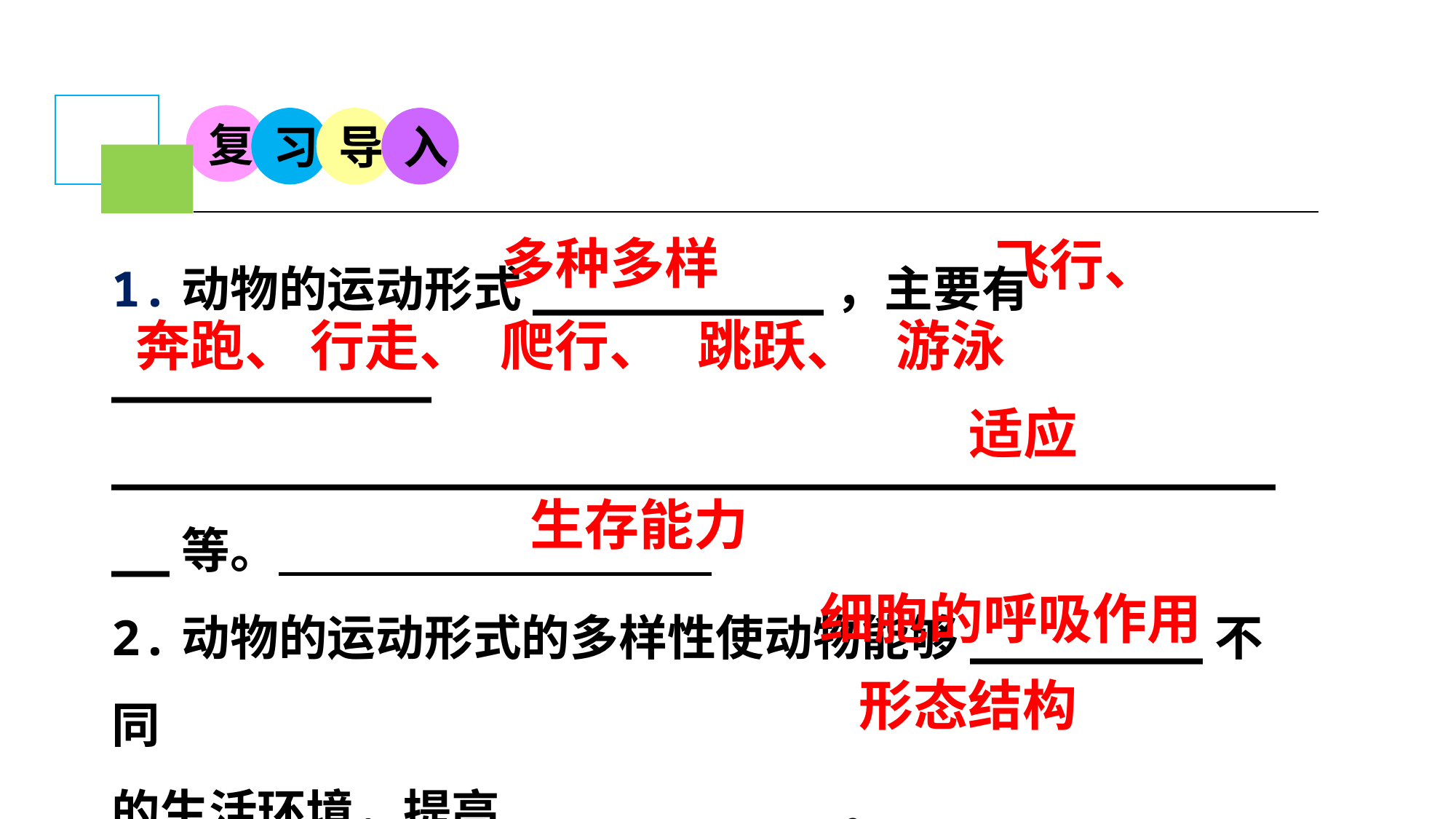

复
习
导
入
1.动物的运动形式__________，主要有___________       __________________________________________等。
2.动物的运动形式的多样性使动物能够________不同
的生活环境，提高__________ 。
3.猎豹奔跑所需要的能量来源于__________________。
4.各种动物的运动形式与其特有的__________密切相关。

多种多样
飞行、
奔跑、
行走、
跳跃、
游泳
爬行、
适应
生存能力
细胞的呼吸作用
形态结构